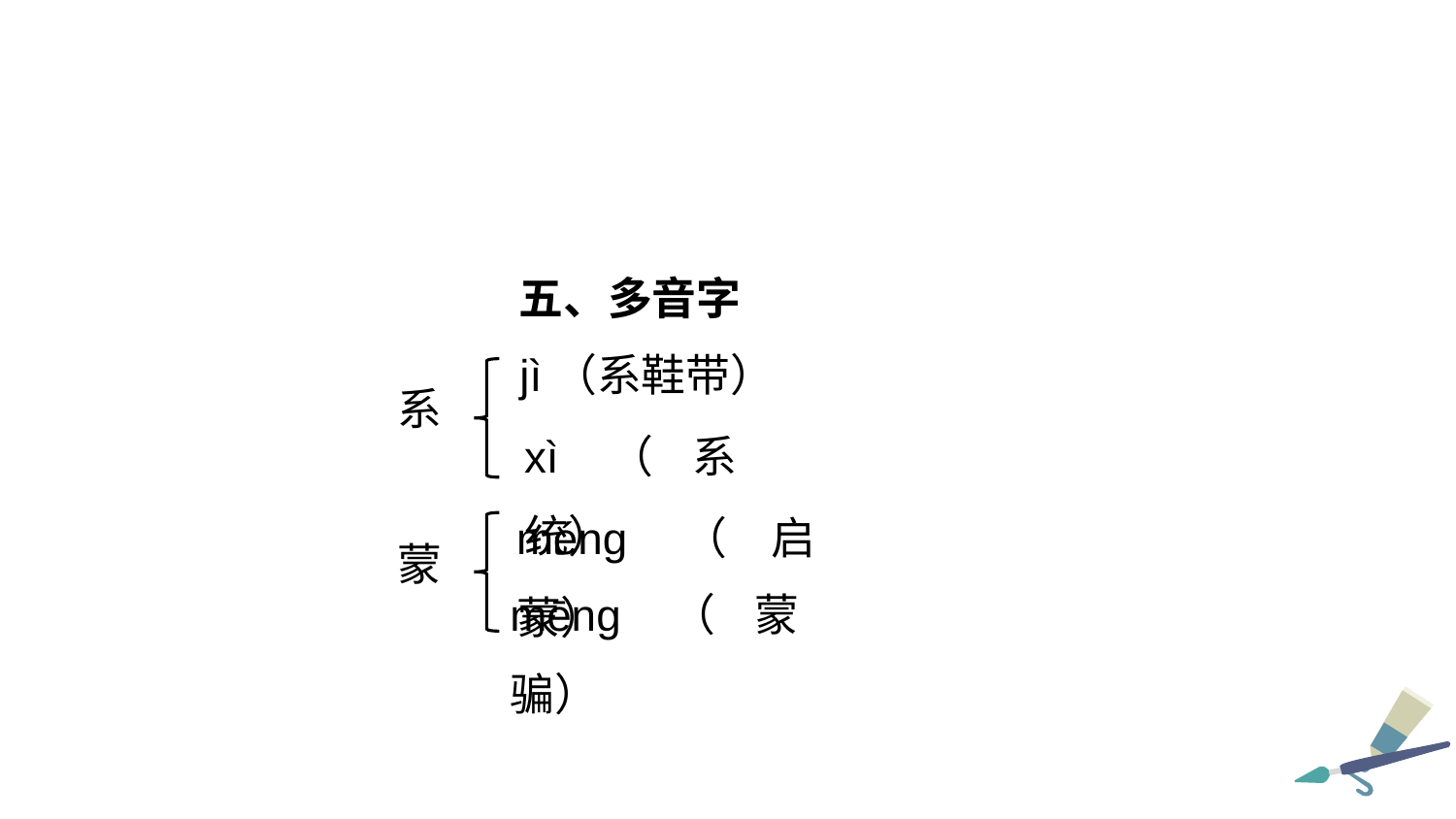

五、多音字

jì（系鞋带）

系
xì（系统）
méng（启蒙）

蒙
mēng（蒙骗）